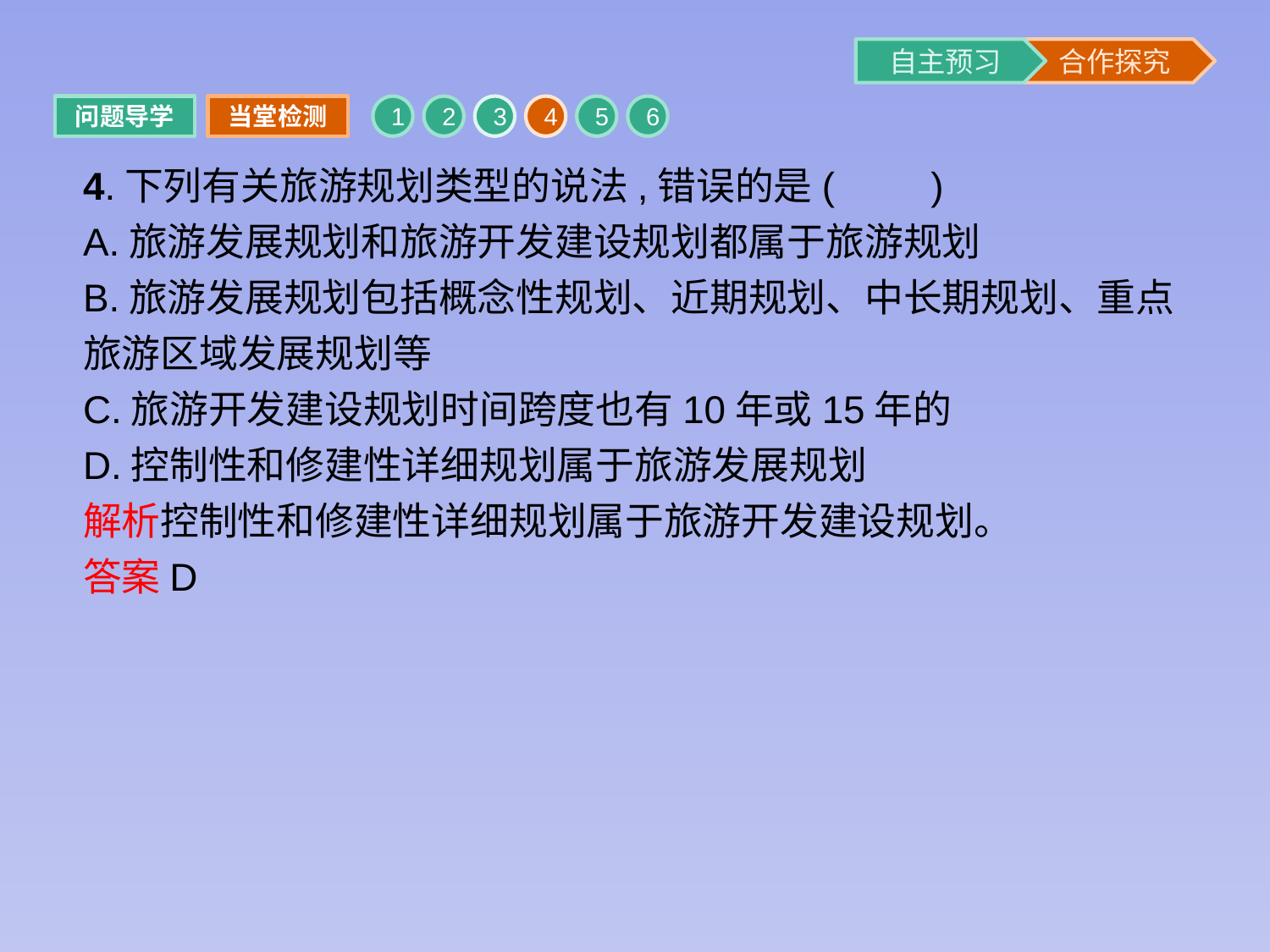

问题导学
当堂检测
1
2
3
4
5
6
4.下列有关旅游规划类型的说法,错误的是(　　)
A.旅游发展规划和旅游开发建设规划都属于旅游规划
B.旅游发展规划包括概念性规划、近期规划、中长期规划、重点旅游区域发展规划等
C.旅游开发建设规划时间跨度也有10年或15年的
D.控制性和修建性详细规划属于旅游发展规划
解析控制性和修建性详细规划属于旅游开发建设规划。
答案D